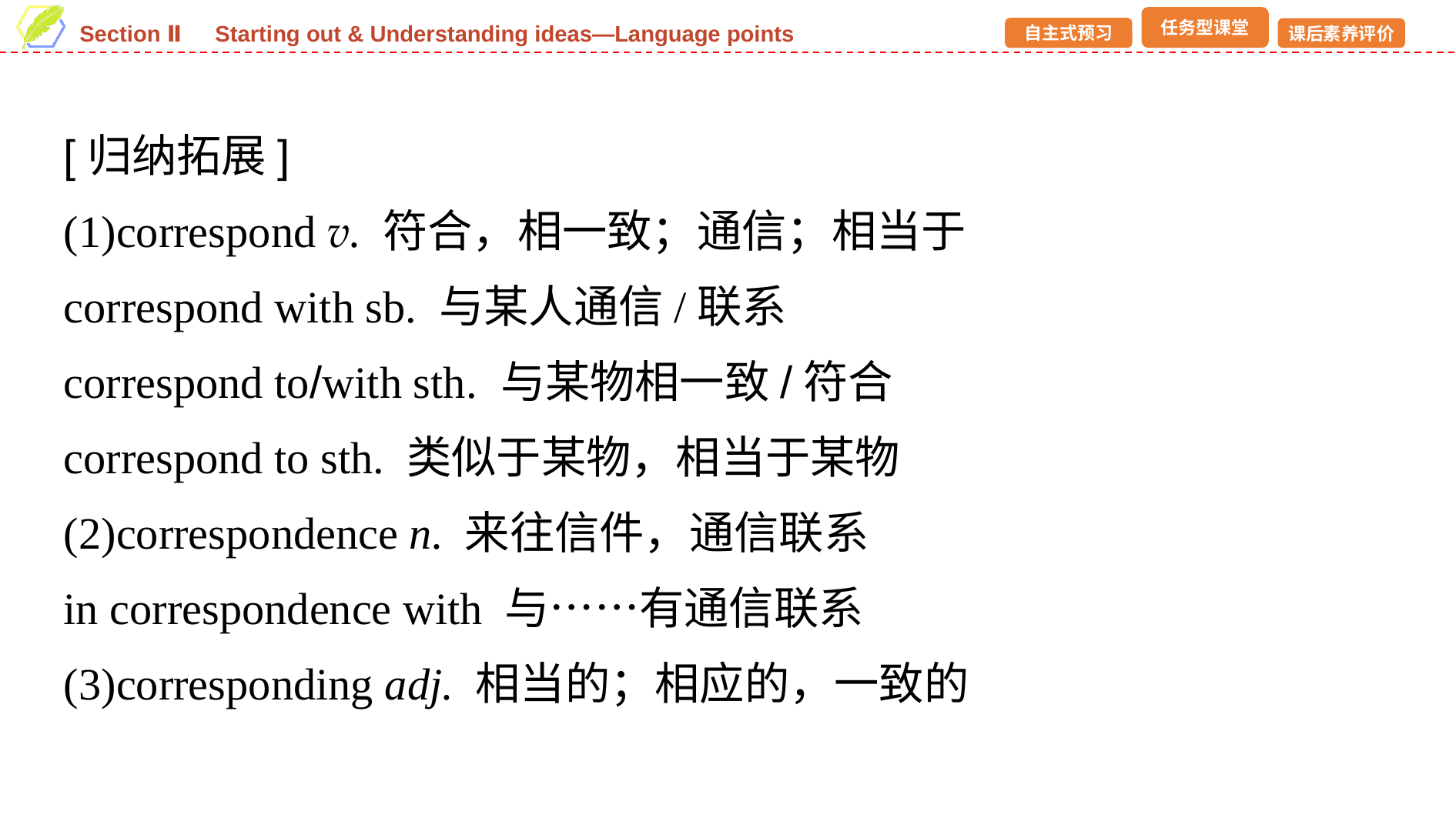

[归纳拓展]
(1)correspond v. 符合，相一致；通信；相当于
correspond with sb. 与某人通信/联系
correspond to/with sth. 与某物相一致/符合
correspond to sth. 类似于某物，相当于某物
(2)correspondence n. 来往信件，通信联系
in correspondence with 与……有通信联系
(3)corresponding adj. 相当的；相应的，一致的